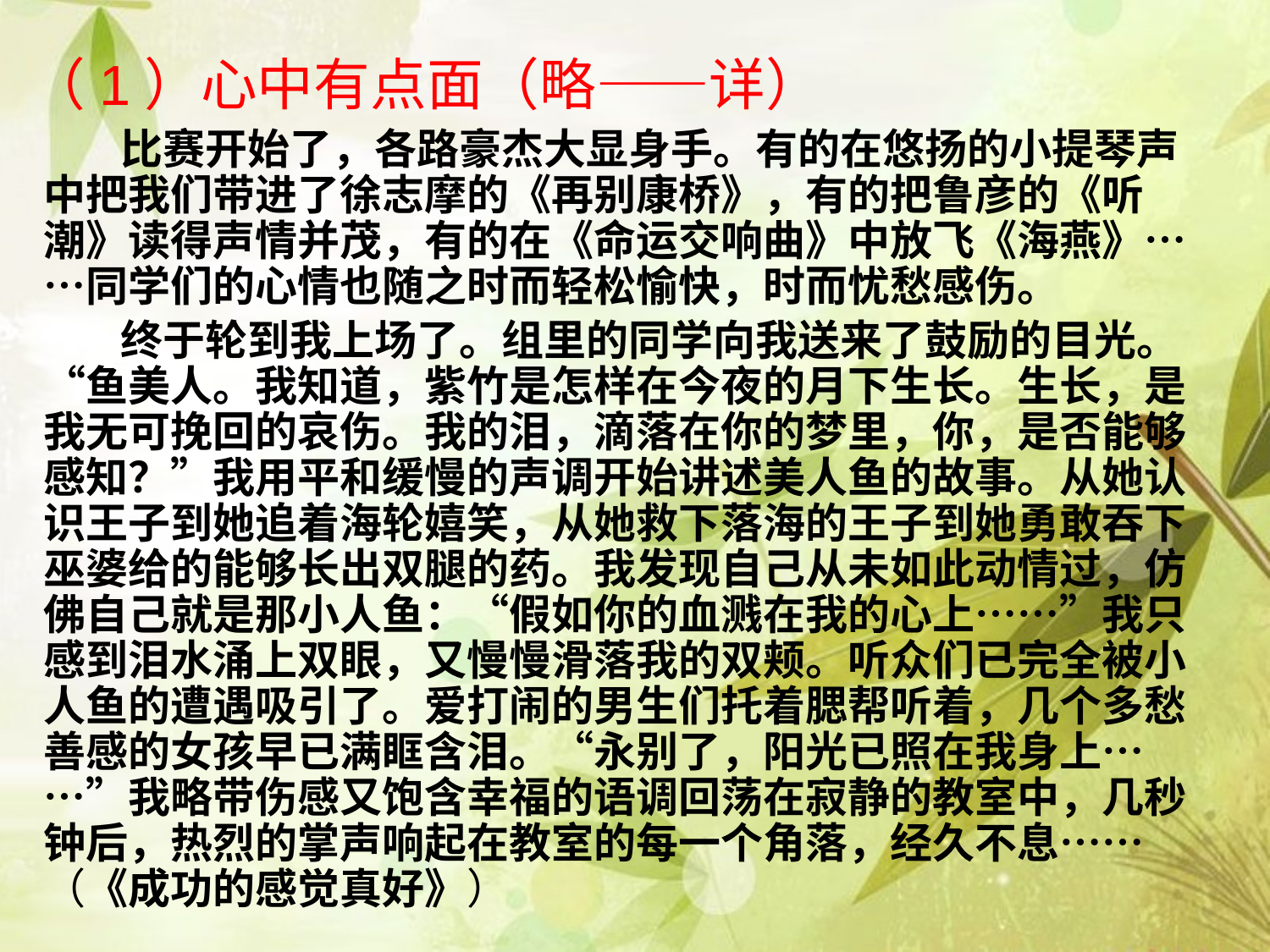

# （1）心中有点面（略——详）
       比赛开始了，各路豪杰大显身手。有的在悠扬的小提琴声中把我们带进了徐志摩的《再别康桥》，有的把鲁彦的《听潮》读得声情并茂，有的在《命运交响曲》中放飞《海燕》……同学们的心情也随之时而轻松愉快，时而忧愁感伤。
       终于轮到我上场了。组里的同学向我送来了鼓励的目光。“鱼美人。我知道，紫竹是怎样在今夜的月下生长。生长，是我无可挽回的哀伤。我的泪，滴落在你的梦里，你，是否能够感知？”我用平和缓慢的声调开始讲述美人鱼的故事。从她认识王子到她追着海轮嬉笑，从她救下落海的王子到她勇敢吞下巫婆给的能够长出双腿的药。我发现自己从未如此动情过，仿佛自己就是那小人鱼：“假如你的血溅在我的心上……”我只感到泪水涌上双眼，又慢慢滑落我的双颊。听众们已完全被小人鱼的遭遇吸引了。爱打闹的男生们托着腮帮听着，几个多愁善感的女孩早已满眶含泪。“永别了，阳光已照在我身上……”我略带伤感又饱含幸福的语调回荡在寂静的教室中，几秒钟后，热烈的掌声响起在教室的每一个角落，经久不息…… （《成功的感觉真好》）